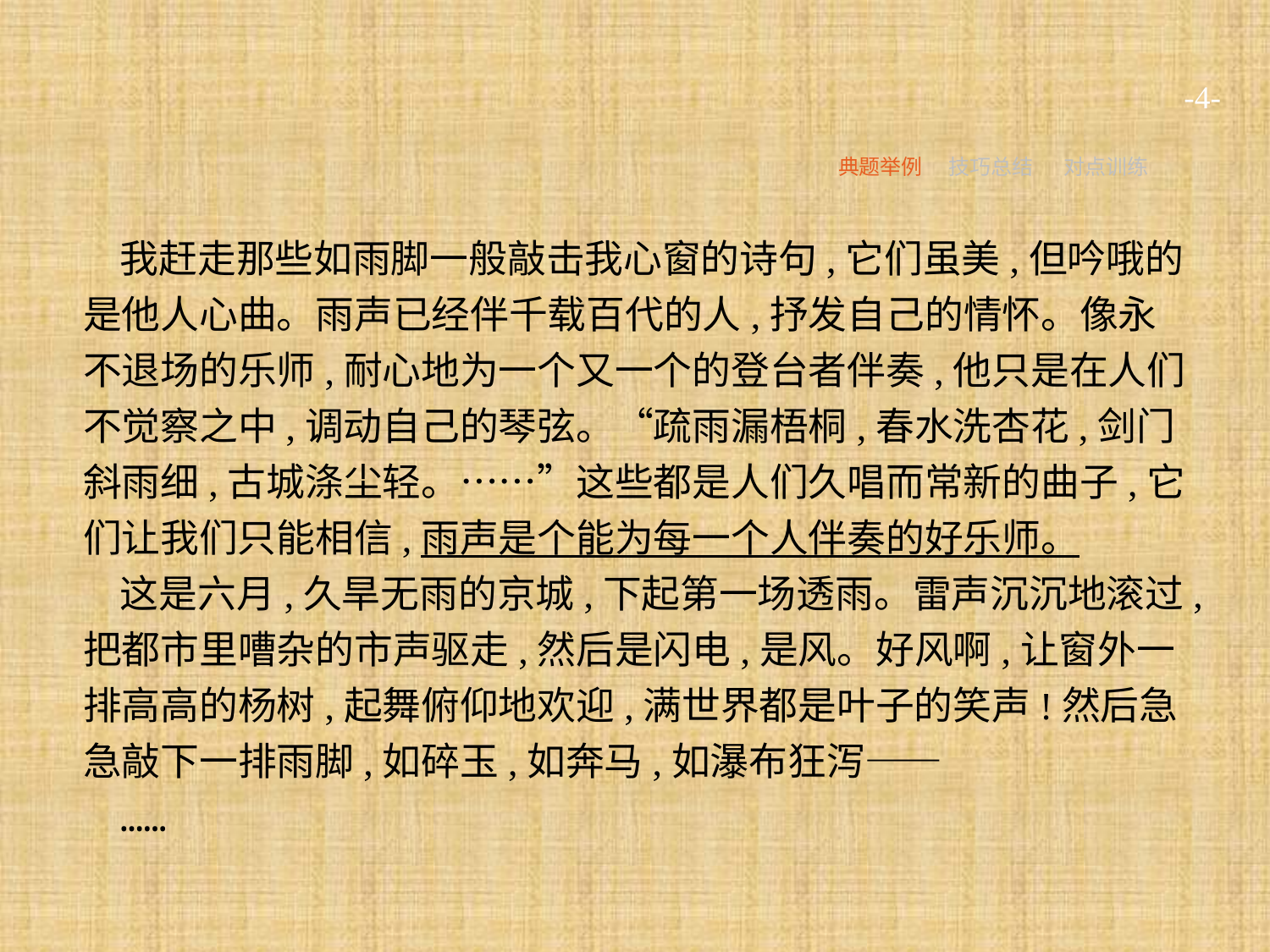

-4-
典题举例
技巧总结
对点训练
我赶走那些如雨脚一般敲击我心窗的诗句,它们虽美,但吟哦的是他人心曲。雨声已经伴千载百代的人,抒发自己的情怀。像永不退场的乐师,耐心地为一个又一个的登台者伴奏,他只是在人们不觉察之中,调动自己的琴弦。“疏雨漏梧桐,春水洗杏花,剑门斜雨细,古城涤尘轻。……”这些都是人们久唱而常新的曲子,它们让我们只能相信,雨声是个能为每一个人伴奏的好乐师。
这是六月,久旱无雨的京城,下起第一场透雨。雷声沉沉地滚过,把都市里嘈杂的市声驱走,然后是闪电,是风。好风啊,让窗外一排高高的杨树,起舞俯仰地欢迎,满世界都是叶子的笑声!然后急急敲下一排雨脚,如碎玉,如奔马,如瀑布狂泻——
……